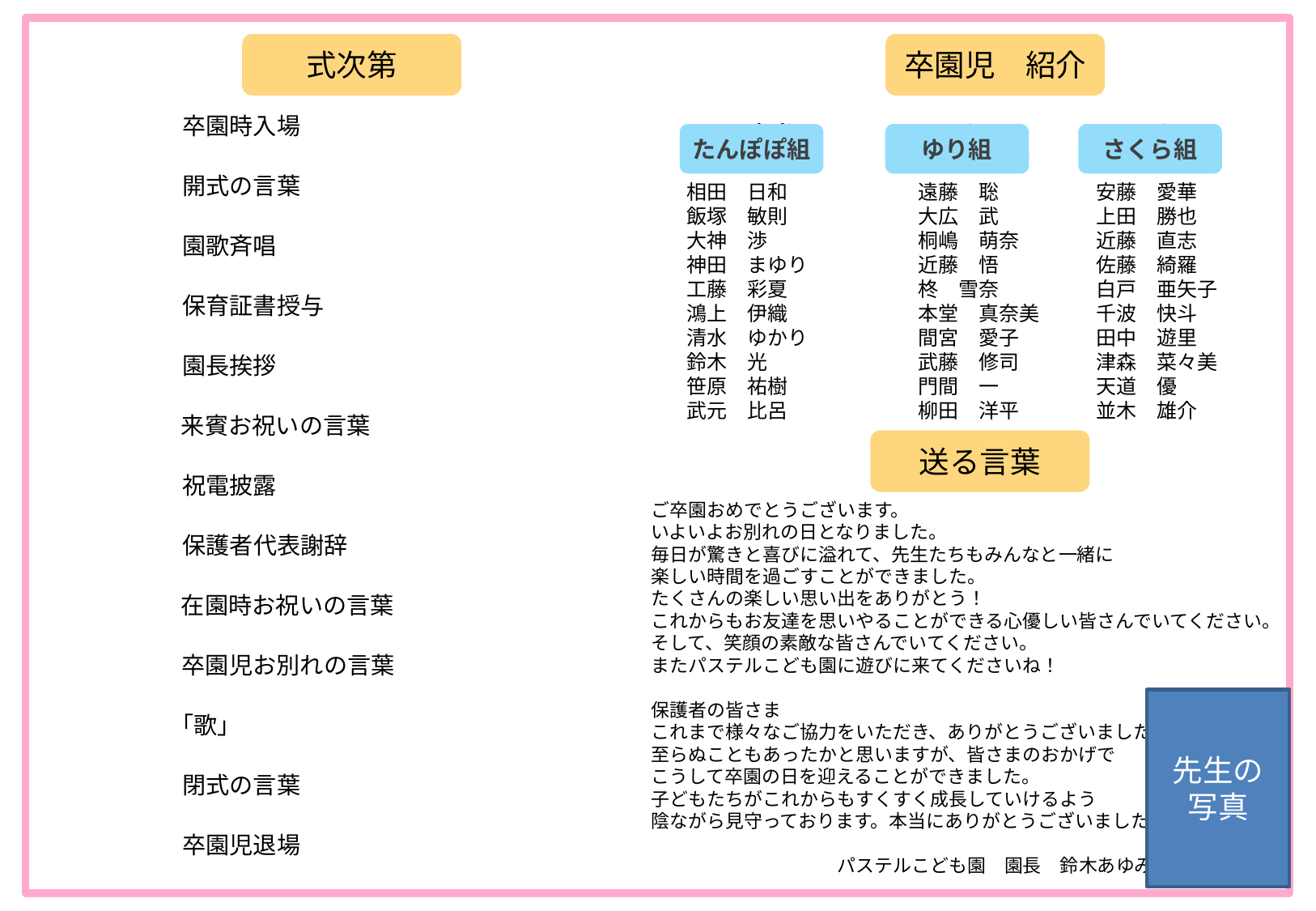

式次第
卒園児　紹介
卒園時入場
開式の言葉
園歌斉唱
保育証書授与
園長挨拶
来賓お祝いの言葉
祝電披露
保護者代表謝辞
在園時お祝いの言葉
卒園児お別れの言葉
「歌」
閉式の言葉
卒園児退場
たんぽぽ組
ゆり組
さくら組

たんぽぽ組

ゆり組

さくら組
相田　日和
飯塚　敏則
大神　渉
神田　まゆり
工藤　彩夏
鴻上　伊織
清水　ゆかり
鈴木　光
笹原　祐樹
武元　比呂
遠藤　聡
大広　武
桐嶋　萌奈
近藤　悟
柊　雪奈
本堂　真奈美
間宮　愛子
武藤　修司
門間　一
柳田　洋平
安藤　愛華
上田　勝也
近藤　直志
佐藤　綺羅
白戸　亜矢子
千波　快斗
田中　遊里
津森　菜々美
天道　優
並木　雄介

送る言葉
ご卒園おめでとうございます。
いよいよお別れの日となりました。
毎日が驚きと喜びに溢れて、先生たちもみんなと一緒に
楽しい時間を過ごすことができました。
たくさんの楽しい思い出をありがとう！
これからもお友達を思いやることができる心優しい皆さんでいてください。
そして、笑顔の素敵な皆さんでいてください。
またパステルこども園に遊びに来てくださいね！

保護者の皆さま
これまで様々なご協力をいただき、ありがとうございました。
至らぬこともあったかと思いますが、皆さまのおかげで
こうして卒園の日を迎えることができました。
子どもたちがこれからもすくすく成長していけるよう
陰ながら見守っております。本当にありがとうございました。

　　　　　　　　　　パステルこども園　園長　鈴木あゆみ
先生の写真